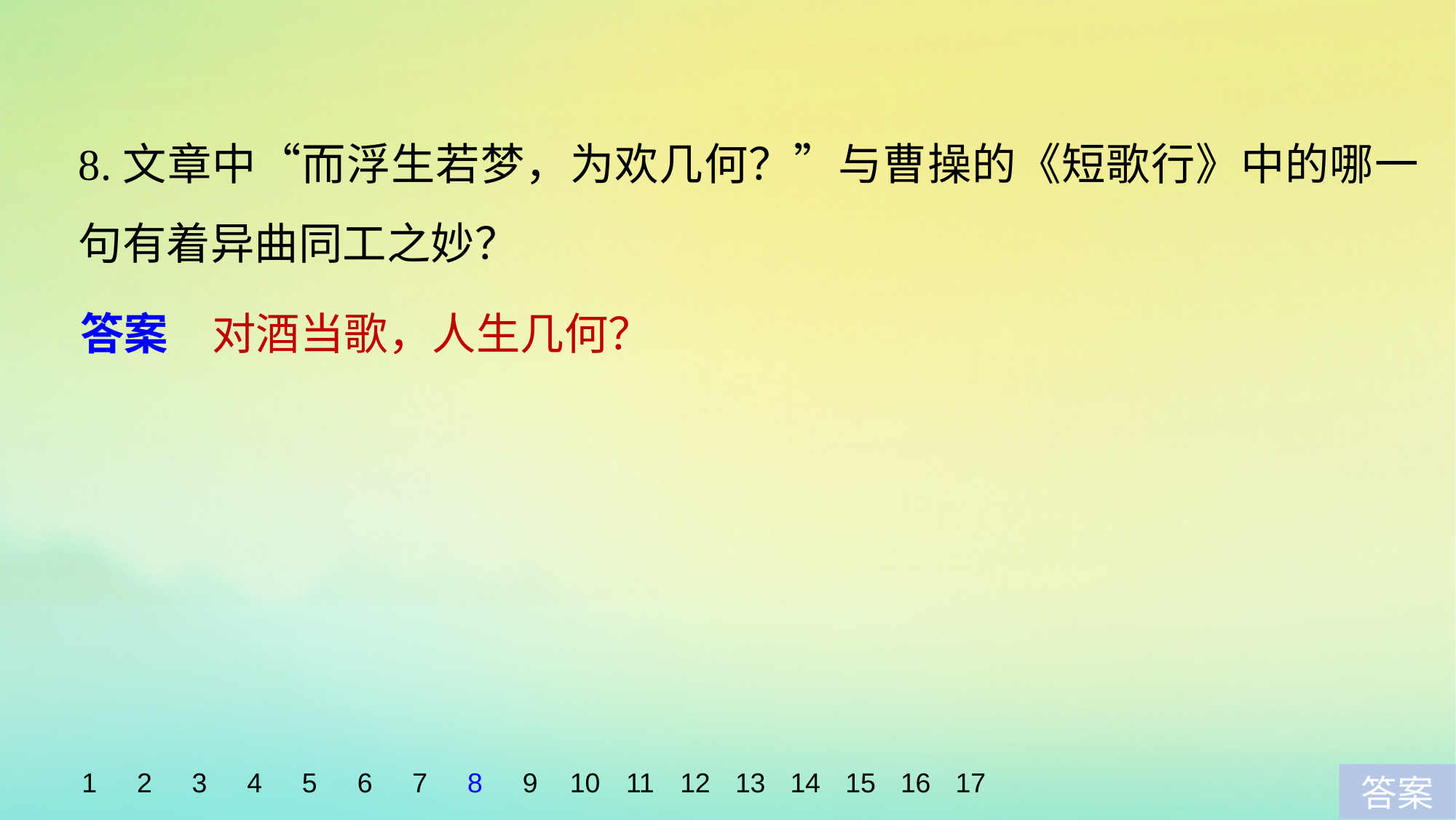

8.文章中“而浮生若梦，为欢几何？”与曹操的《短歌行》中的哪一句有着异曲同工之妙？
答案　对酒当歌，人生几何？
1
2
3
4
5
6
7
8
9
10
11
12
13
14
15
16
17
答案